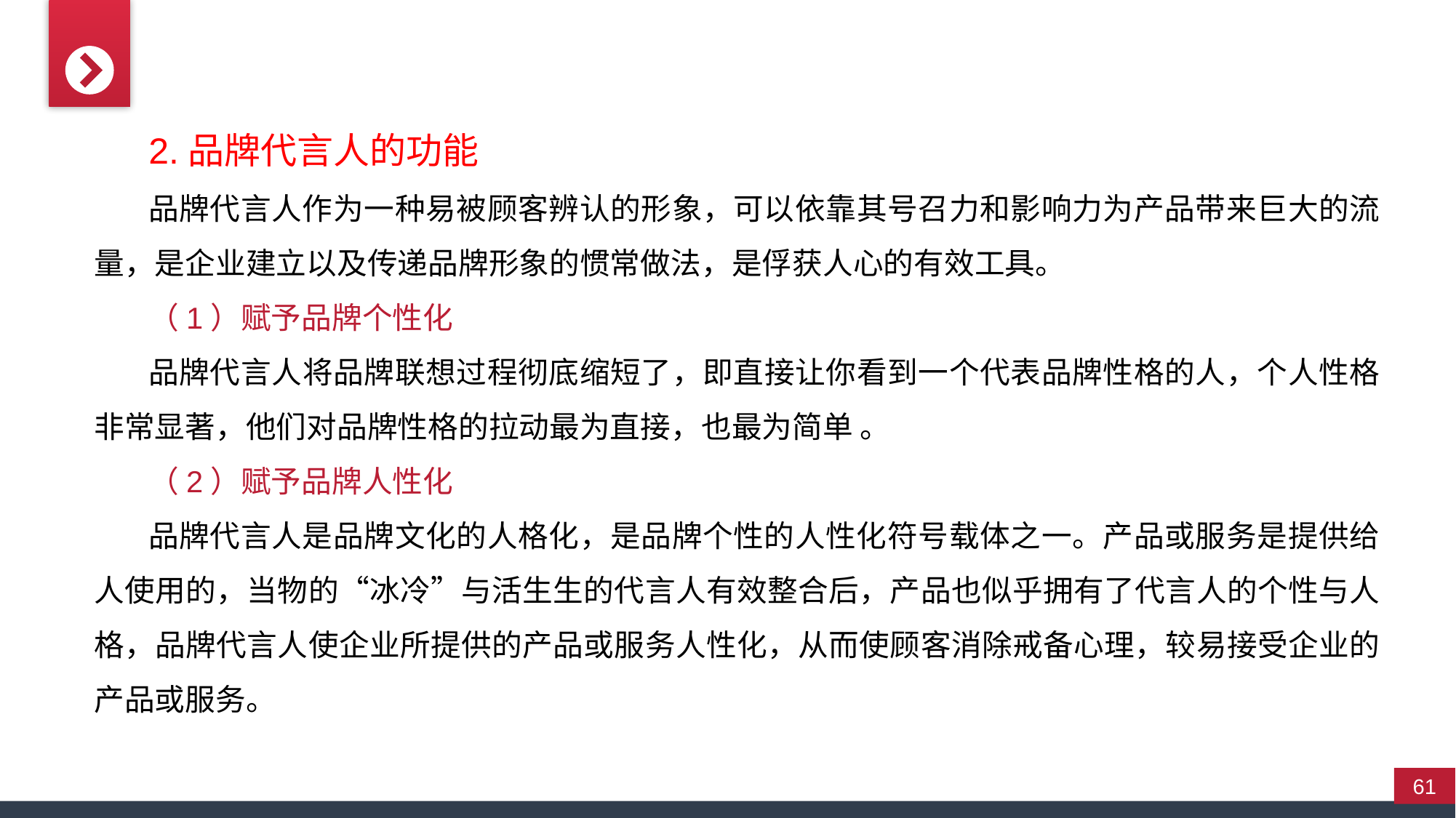

2.品牌代言人的功能
品牌代言人作为一种易被顾客辨认的形象，可以依靠其号召力和影响力为产品带来巨大的流量，是企业建立以及传递品牌形象的惯常做法，是俘获人心的有效工具。
（1）赋予品牌个性化
品牌代言人将品牌联想过程彻底缩短了，即直接让你看到一个代表品牌性格的人，个人性格非常显著，他们对品牌性格的拉动最为直接，也最为简单 。
（2）赋予品牌人性化
品牌代言人是品牌文化的人格化，是品牌个性的人性化符号载体之一。产品或服务是提供给人使用的，当物的“冰冷”与活生生的代言人有效整合后，产品也似乎拥有了代言人的个性与人格，品牌代言人使企业所提供的产品或服务人性化，从而使顾客消除戒备心理，较易接受企业的产品或服务。